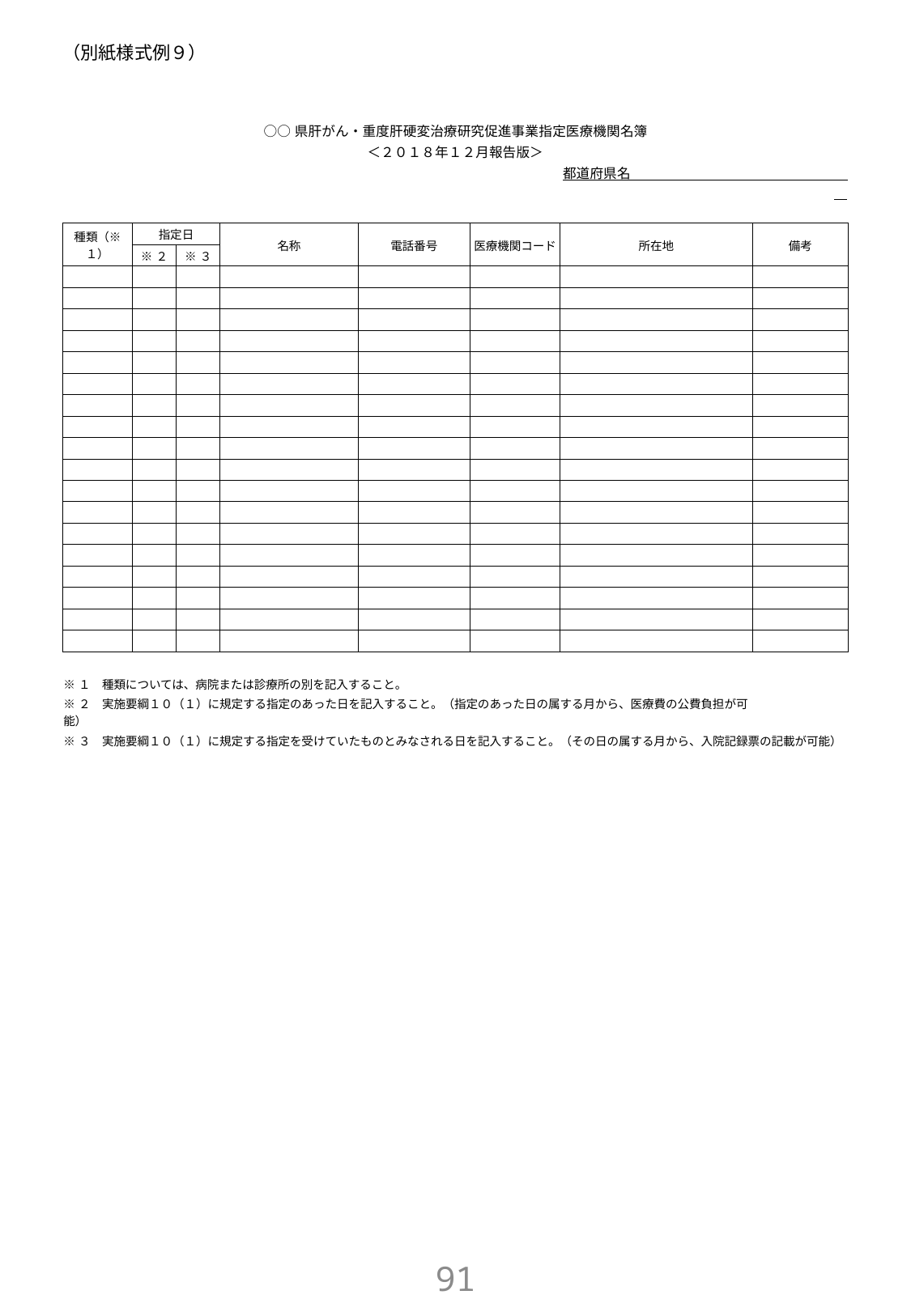

# （別紙様式例９）
|  |  |  |  |  |  |  |  |
| --- | --- | --- | --- | --- | --- | --- | --- |
| ○○県肝がん・重度肝硬変治療研究促進事業指定医療機関名簿 |  |  |  |  |  |  |  |
| ＜２０１８年１２月報告版＞ |  |  |  |  |  |  |  |
|  |  |  |  |  |  | 都道府県名 |  |
|  |  |  |  |  |  |  |  |
| 種類（※１） | 指定日 |  | 名称 | 電話番号 | 医療機関コード | 所在地 | 備考 |
|  | ※２ | ※３ |  |  |  |  |  |
|  |  |  |  |  |  |  |  |
|  |  |  |  |  |  |  |  |
|  |  |  |  |  |  |  |  |
|  |  |  |  |  |  |  |  |
|  |  |  |  |  |  |  |  |
|  |  |  |  |  |  |  |  |
|  |  |  |  |  |  |  |  |
|  |  |  |  |  |  |  |  |
|  |  |  |  |  |  |  |  |
|  |  |  |  |  |  |  |  |
|  |  |  |  |  |  |  |  |
|  |  |  |  |  |  |  |  |
|  |  |  |  |  |  |  |  |
|  |  |  |  |  |  |  |  |
|  |  |  |  |  |  |  |  |
|  |  |  |  |  |  |  |  |
|  |  |  |  |  |  |  |  |
|  |  |  |  |  |  |  |  |
|  |  |  |  |  |  |  |  |
| ※１　種類については、病院または診療所の別を記入すること。 |  |  |  |  |  |  |  |
| ※２　実施要綱１０（１）に規定する指定のあった日を記入すること。（指定のあった日の属する月から、医療費の公費負担が可能） |  |  |  |  |  |  |  |
| ※３　実施要綱１０（１）に規定する指定を受けていたものとみなされる日を記入すること。（その日の属する月から、入院記録票の記載が可能） |  |  |  |  |  |  |  |
91